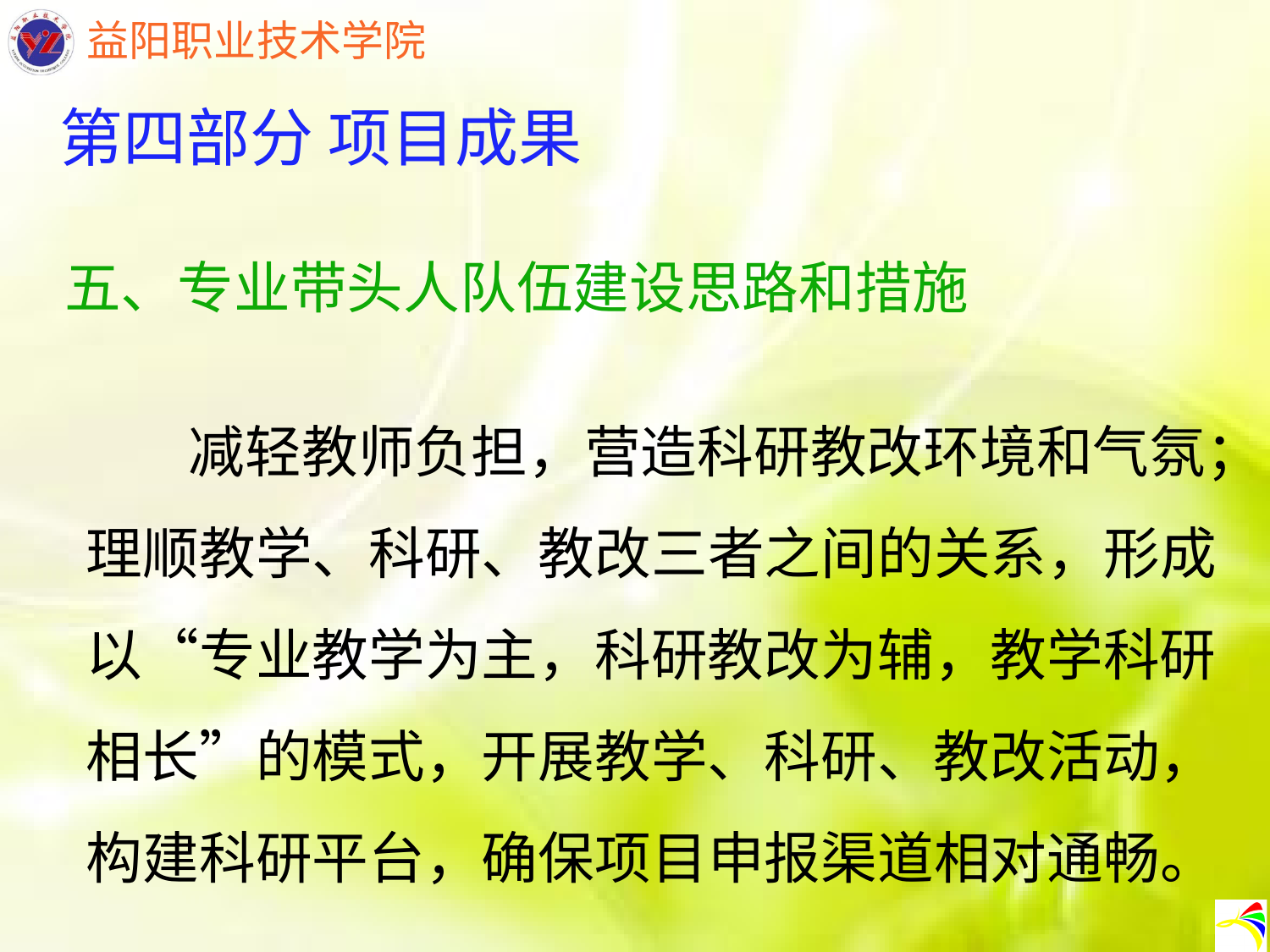

第四部分 项目成果
五、专业带头人队伍建设思路和措施
       减轻教师负担，营造科研教改环境和气氛；理顺教学、科研、教改三者之间的关系，形成以“专业教学为主，科研教改为辅，教学科研相长”的模式，开展教学、科研、教改活动，构建科研平台，确保项目申报渠道相对通畅。